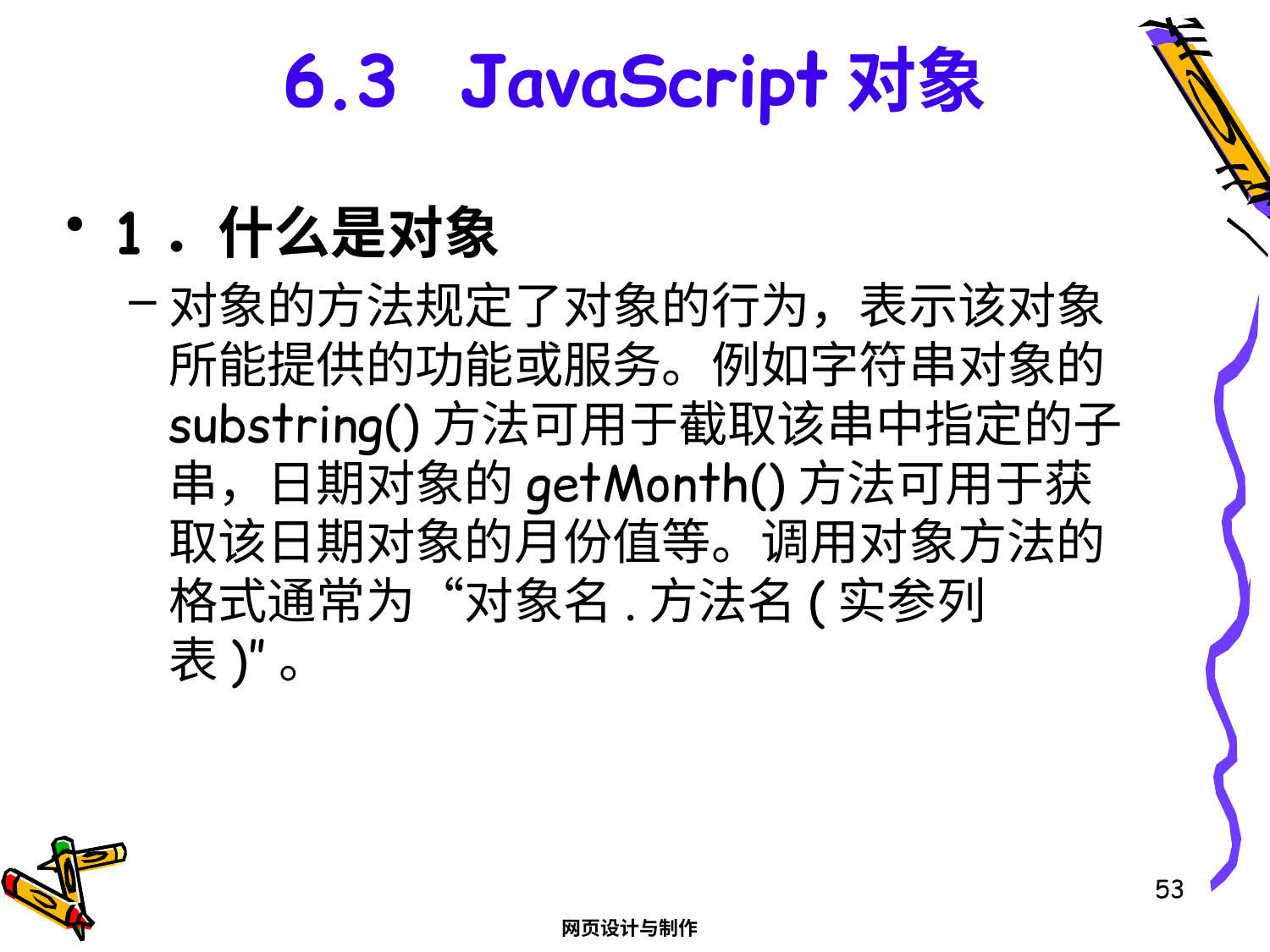

# 6.3  JavaScript对象
1．什么是对象
对象的方法规定了对象的行为，表示该对象所能提供的功能或服务。例如字符串对象的substring()方法可用于截取该串中指定的子串，日期对象的getMonth()方法可用于获取该日期对象的月份值等。调用对象方法的格式通常为“对象名.方法名(实参列表)”。
53
网页设计与制作